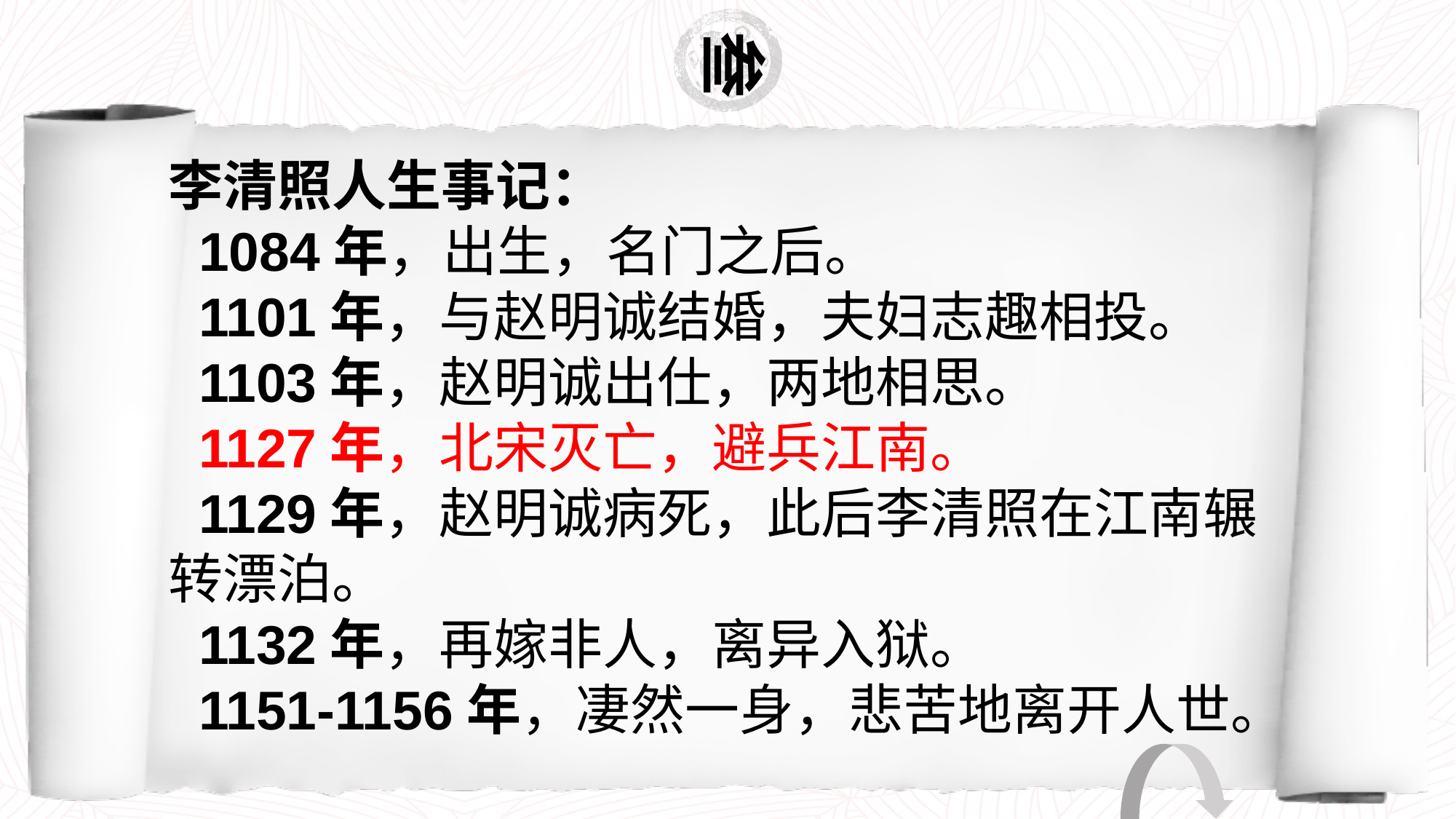

李清照人生事记：
  1084年，出生，名门之后。
  1101年，与赵明诚结婚，夫妇志趣相投。
  1103年，赵明诚出仕，两地相思。
  1127年，北宋灭亡，避兵江南。
  1129年，赵明诚病死，此后李清照在江南辗转漂泊。
  1132年，再嫁非人，离异入狱。
  1151-1156年，凄然一身，悲苦地离开人世。